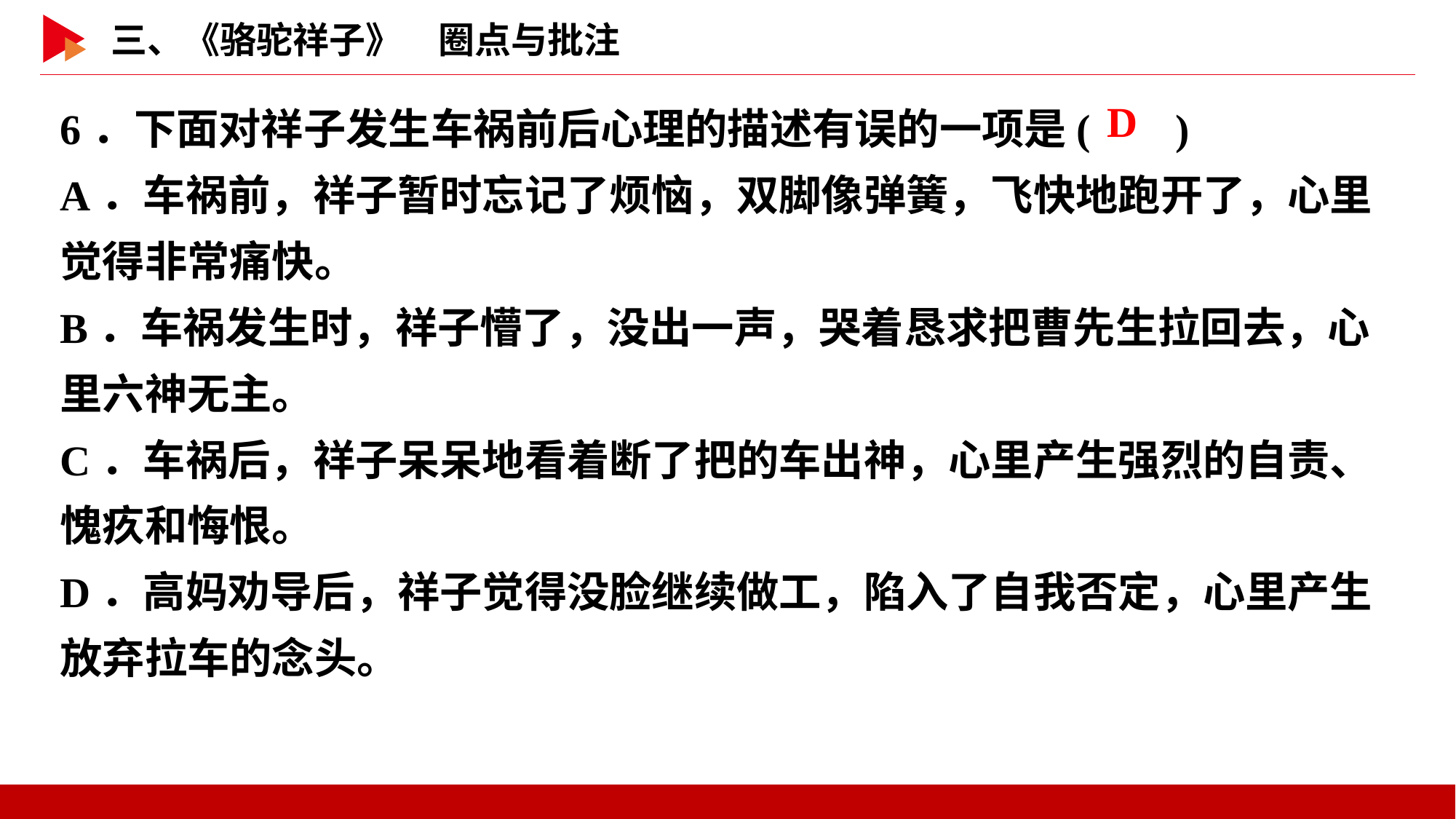

6．下面对祥子发生车祸前后心理的描述有误的一项是(        )
A．车祸前，祥子暂时忘记了烦恼，双脚像弹簧，飞快地跑开了，心里觉得非常痛快。
B．车祸发生时，祥子懵了，没出一声，哭着恳求把曹先生拉回去，心里六神无主。
C．车祸后，祥子呆呆地看着断了把的车出神，心里产生强烈的自责、愧疚和悔恨。
D．高妈劝导后，祥子觉得没脸继续做工，陷入了自我否定，心里产生放弃拉车的念头。
   D